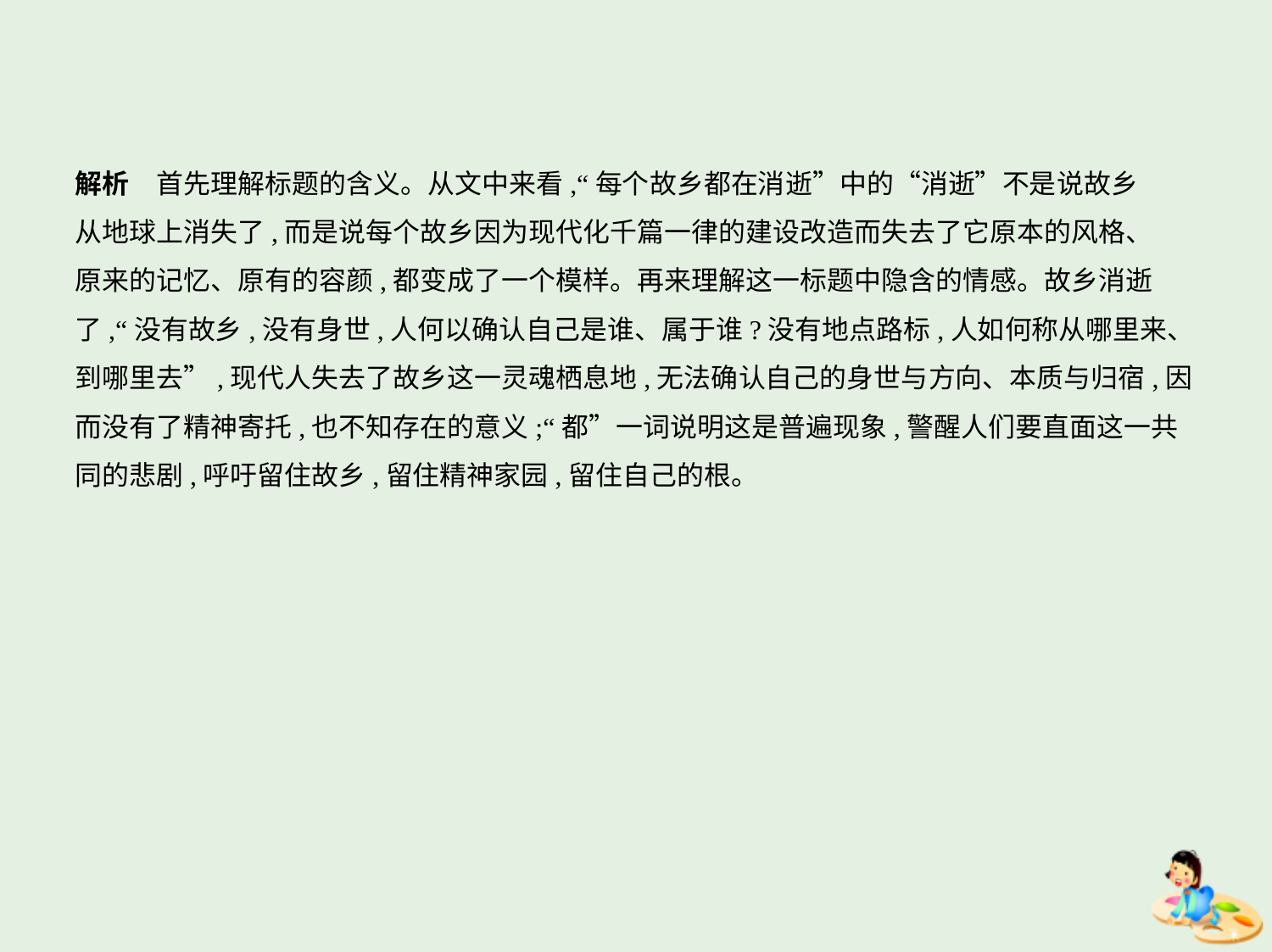

解析　首先理解标题的含义。从文中来看,“每个故乡都在消逝”中的“消逝”不是说故乡
从地球上消失了,而是说每个故乡因为现代化千篇一律的建设改造而失去了它原本的风格、
原来的记忆、原有的容颜,都变成了一个模样。再来理解这一标题中隐含的情感。故乡消逝
了,“没有故乡,没有身世,人何以确认自己是谁、属于谁?没有地点路标,人如何称从哪里来、
到哪里去”,现代人失去了故乡这一灵魂栖息地,无法确认自己的身世与方向、本质与归宿,因
而没有了精神寄托,也不知存在的意义;“都”一词说明这是普遍现象,警醒人们要直面这一共
同的悲剧,呼吁留住故乡,留住精神家园,留住自己的根。